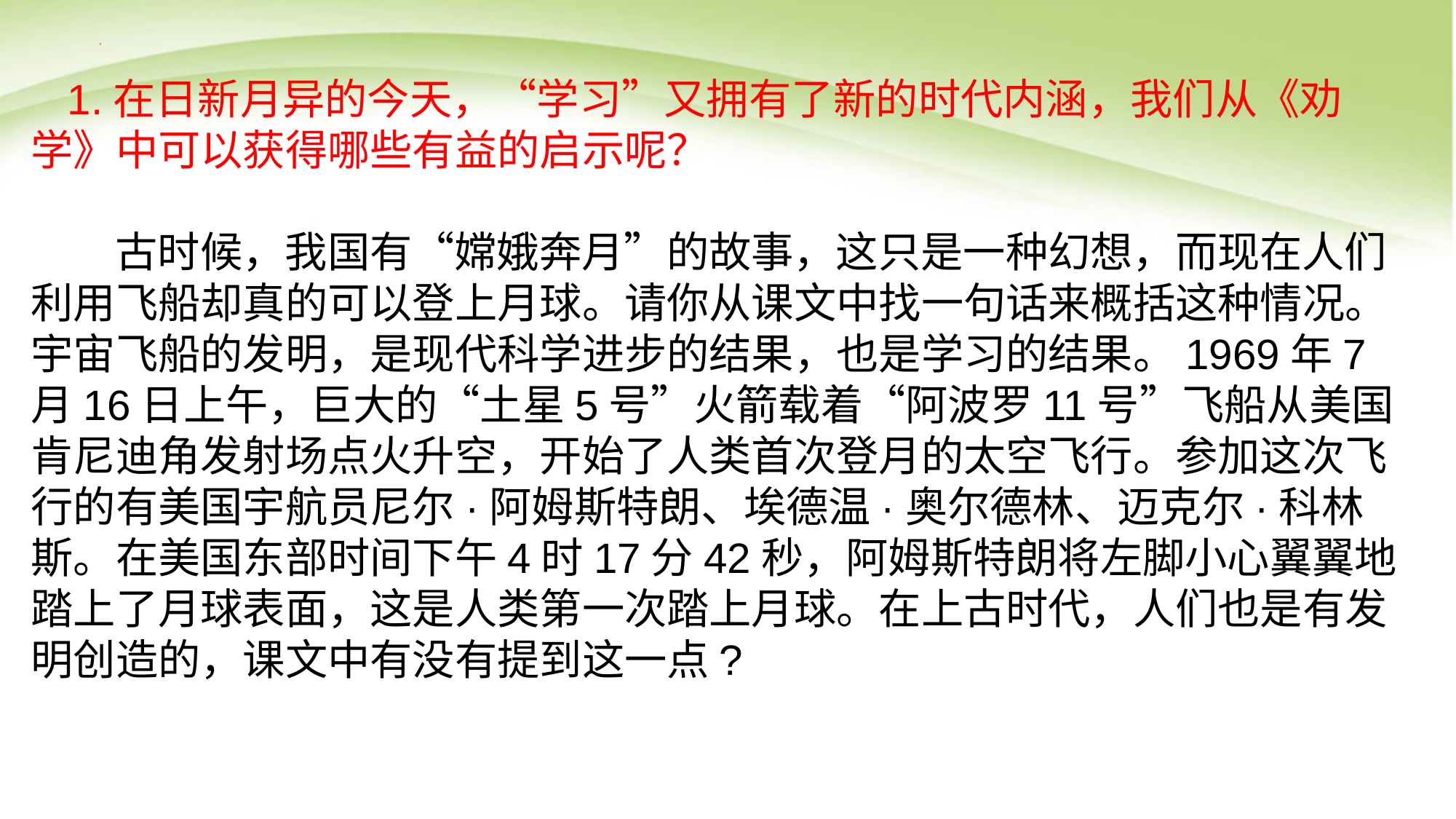

1.在日新月异的今天，“学习”又拥有了新的时代内涵，我们从《劝学》中可以获得哪些有益的启示呢？

    古时候，我国有“嫦娥奔月”的故事，这只是一种幻想，而现在人们利用飞船却真的可以登上月球。请你从课文中找一句话来概括这种情况。宇宙飞船的发明，是现代科学进步的结果，也是学习的结果。1969年7月16日上午，巨大的“土星5号”火箭载着“阿波罗11号”飞船从美国肯尼迪角发射场点火升空，开始了人类首次登月的太空飞行。参加这次飞行的有美国宇航员尼尔·阿姆斯特朗、埃德温·奥尔德林、迈克尔·科林斯。在美国东部时间下午4时17分42秒，阿姆斯特朗将左脚小心翼翼地踏上了月球表面，这是人类第一次踏上月球。在上古时代，人们也是有发明创造的，课文中有没有提到这一点?